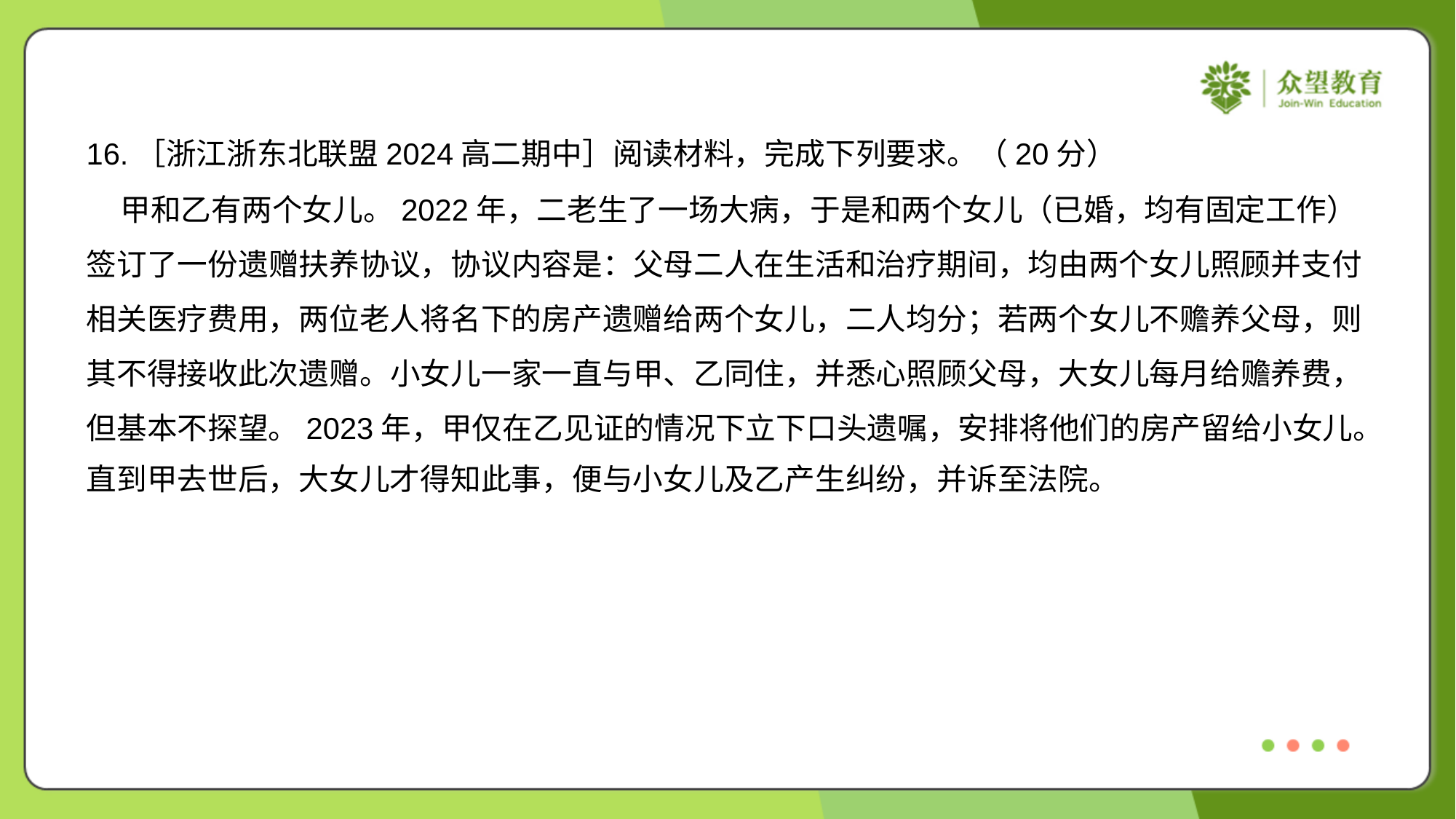

16.［浙江浙东北联盟2024高二期中］阅读材料，完成下列要求。（20分）
    甲和乙有两个女儿。2022年，二老生了一场大病，于是和两个女儿（已婚，均有固定工作）
签订了一份遗赠扶养协议，协议内容是：父母二人在生活和治疗期间，均由两个女儿照顾并支付
相关医疗费用，两位老人将名下的房产遗赠给两个女儿，二人均分；若两个女儿不赡养父母，则
其不得接收此次遗赠。小女儿一家一直与甲、乙同住，并悉心照顾父母，大女儿每月给赡养费，
但基本不探望。2023年，甲仅在乙见证的情况下立下口头遗嘱，安排将他们的房产留给小女儿。
直到甲去世后，大女儿才得知此事，便与小女儿及乙产生纠纷，并诉至法院。